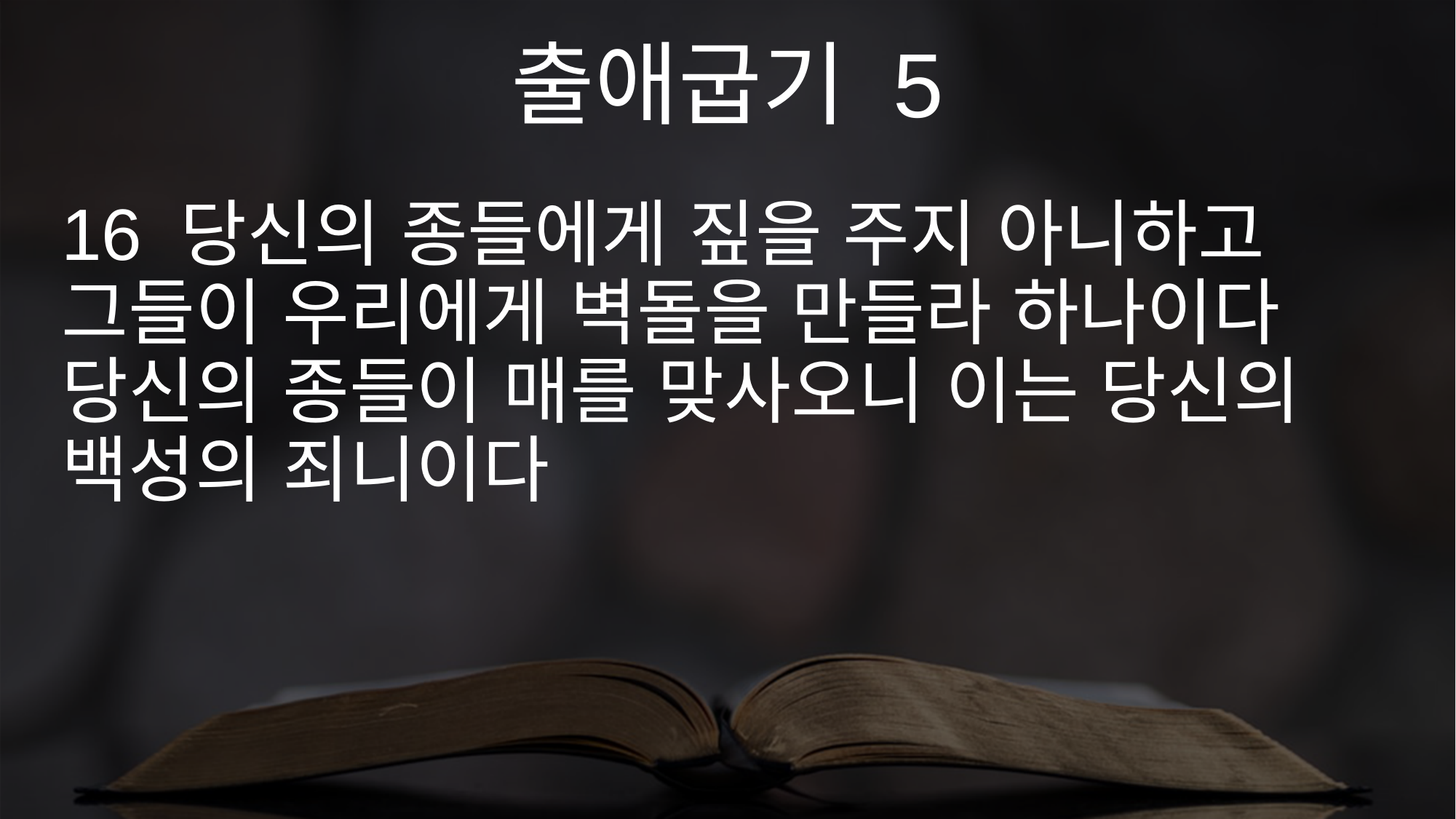

출애굽기 5
16 당신의 종들에게 짚을 주지 아니하고 그들이 우리에게 벽돌을 만들라 하나이다 당신의 종들이 매를 맞사오니 이는 당신의 백성의 죄니이다